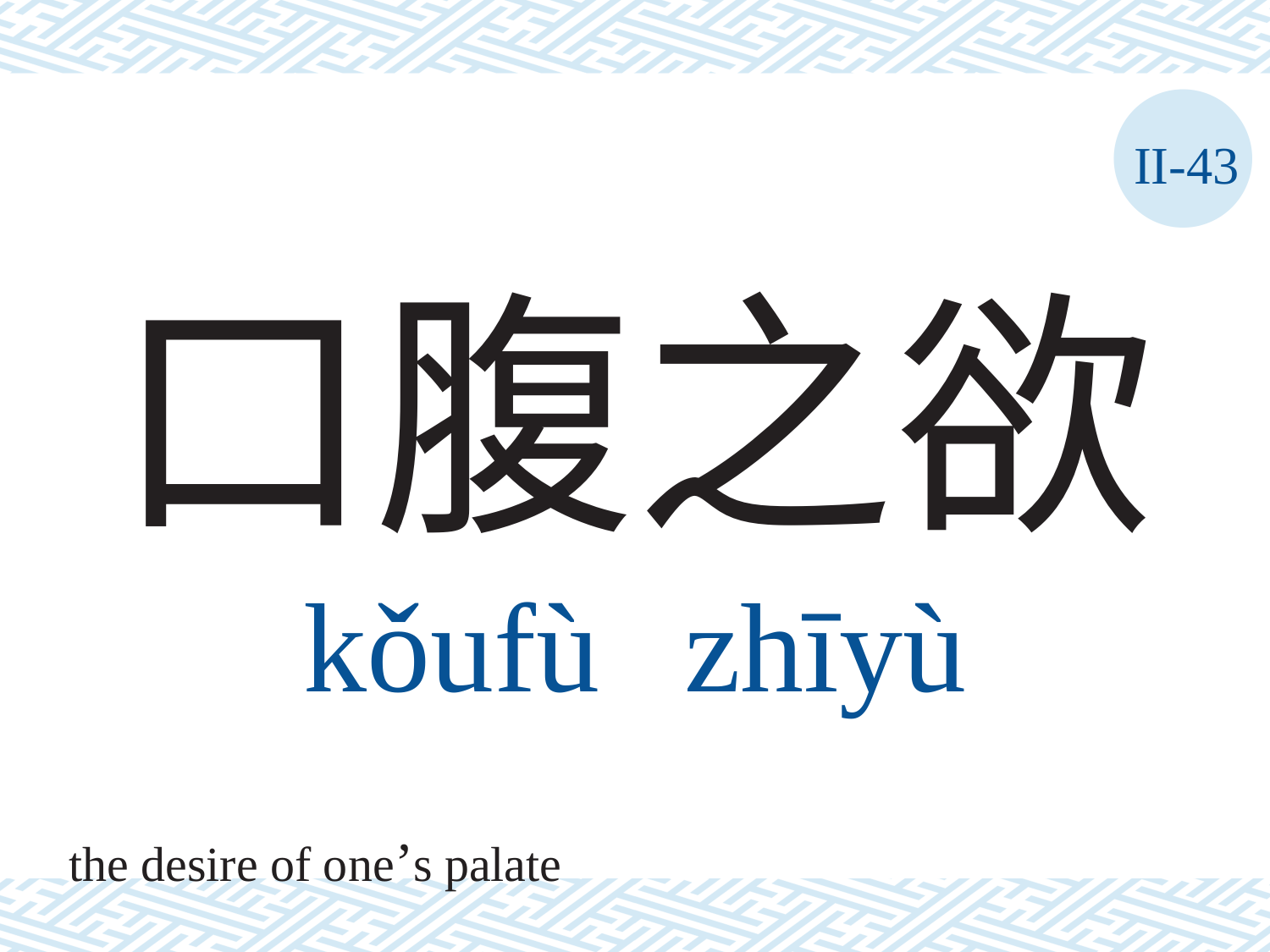

II-43
# 口腹之欲 kǒufù	zhīyù
the desire of one’s palate